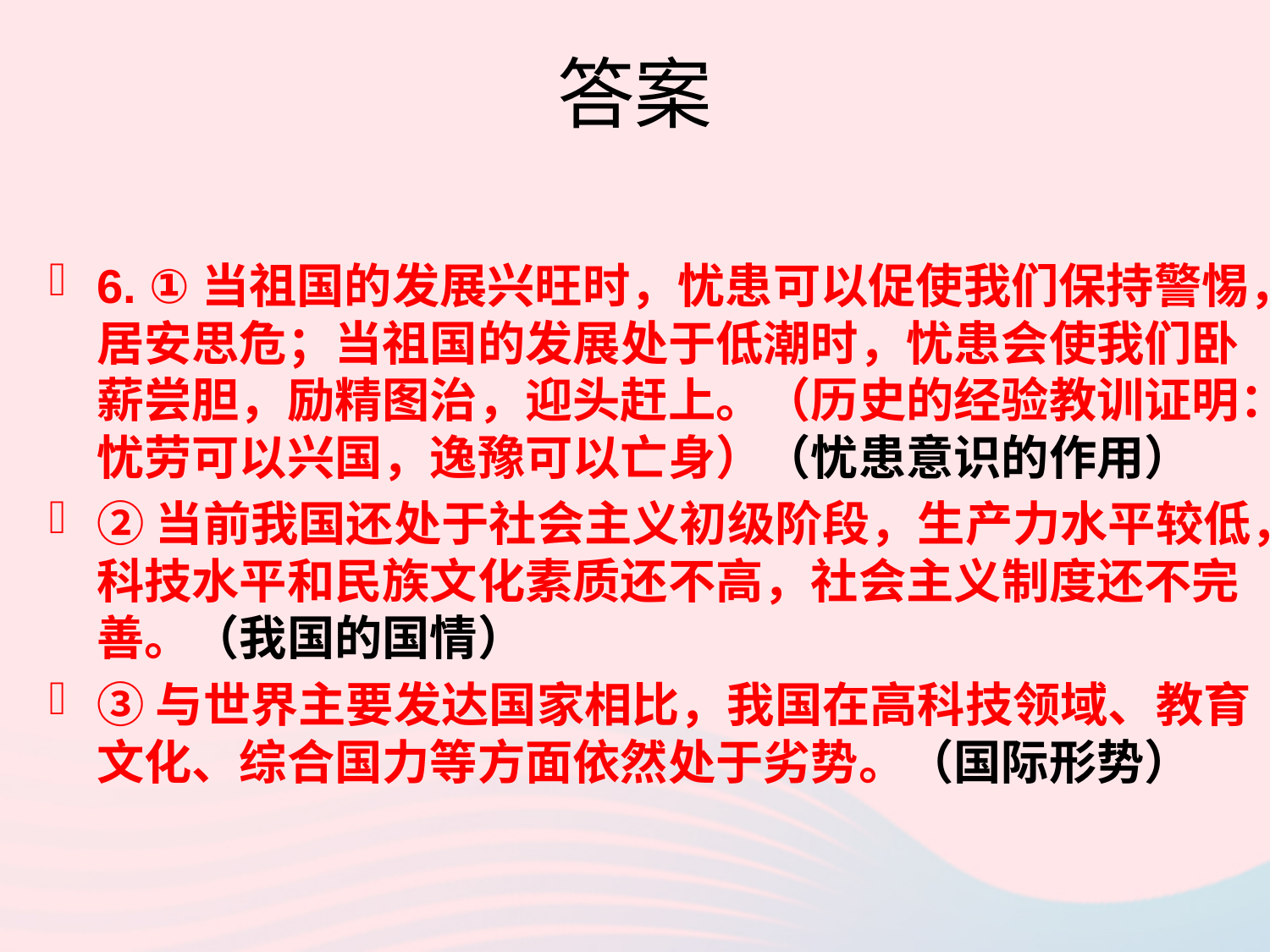

# 答案
6. ①当祖国的发展兴旺时，忧患可以促使我们保持警惕，居安思危；当祖国的发展处于低潮时，忧患会使我们卧薪尝胆，励精图治，迎头赶上。（历史的经验教训证明：忧劳可以兴国，逸豫可以亡身）（忧患意识的作用）
②当前我国还处于社会主义初级阶段，生产力水平较低，科技水平和民族文化素质还不高，社会主义制度还不完善。（我国的国情）
③与世界主要发达国家相比，我国在高科技领域、教育文化、综合国力等方面依然处于劣势。（国际形势）